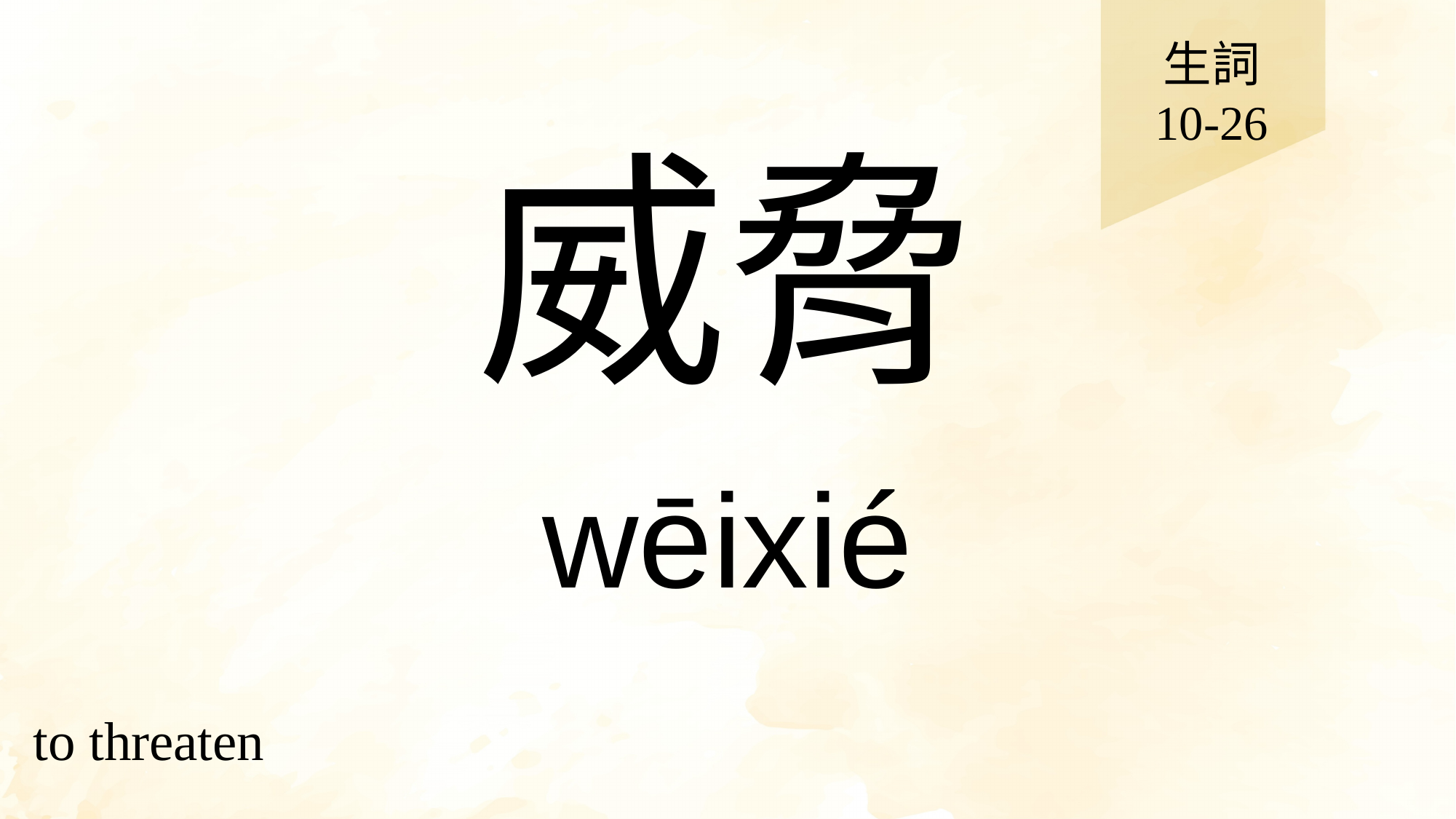

生詞
10-26
# 威脅
wēixié
to threaten